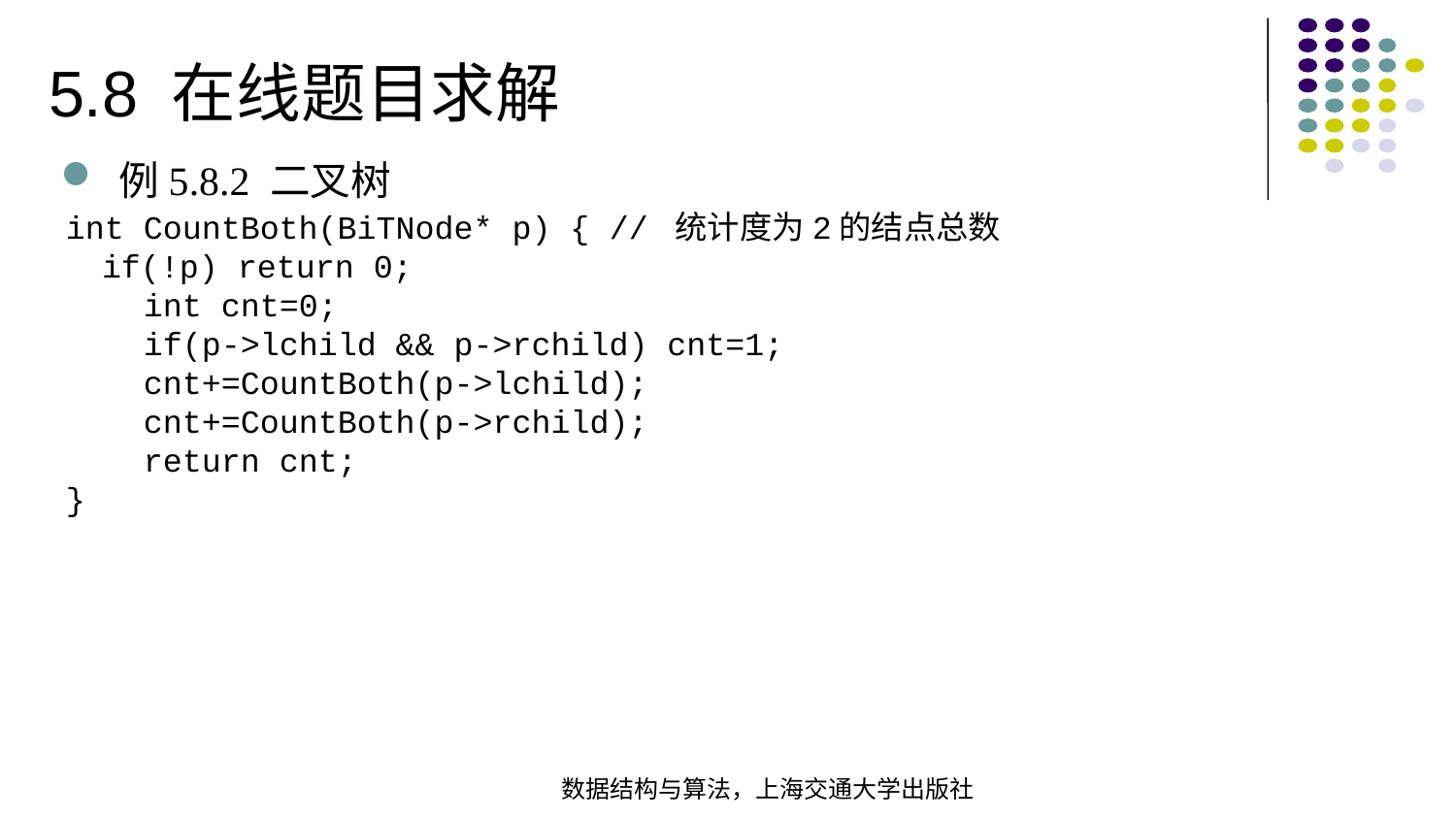

5.8 在线题目求解
例5.8.2 二叉树
int CountBoth(BiTNode* p) { // 统计度为2的结点总数    if(!p) return 0;    int cnt=0;    if(p->lchild && p->rchild) cnt=1;    cnt+=CountBoth(p->lchild);    cnt+=CountBoth(p->rchild);    return cnt;
}